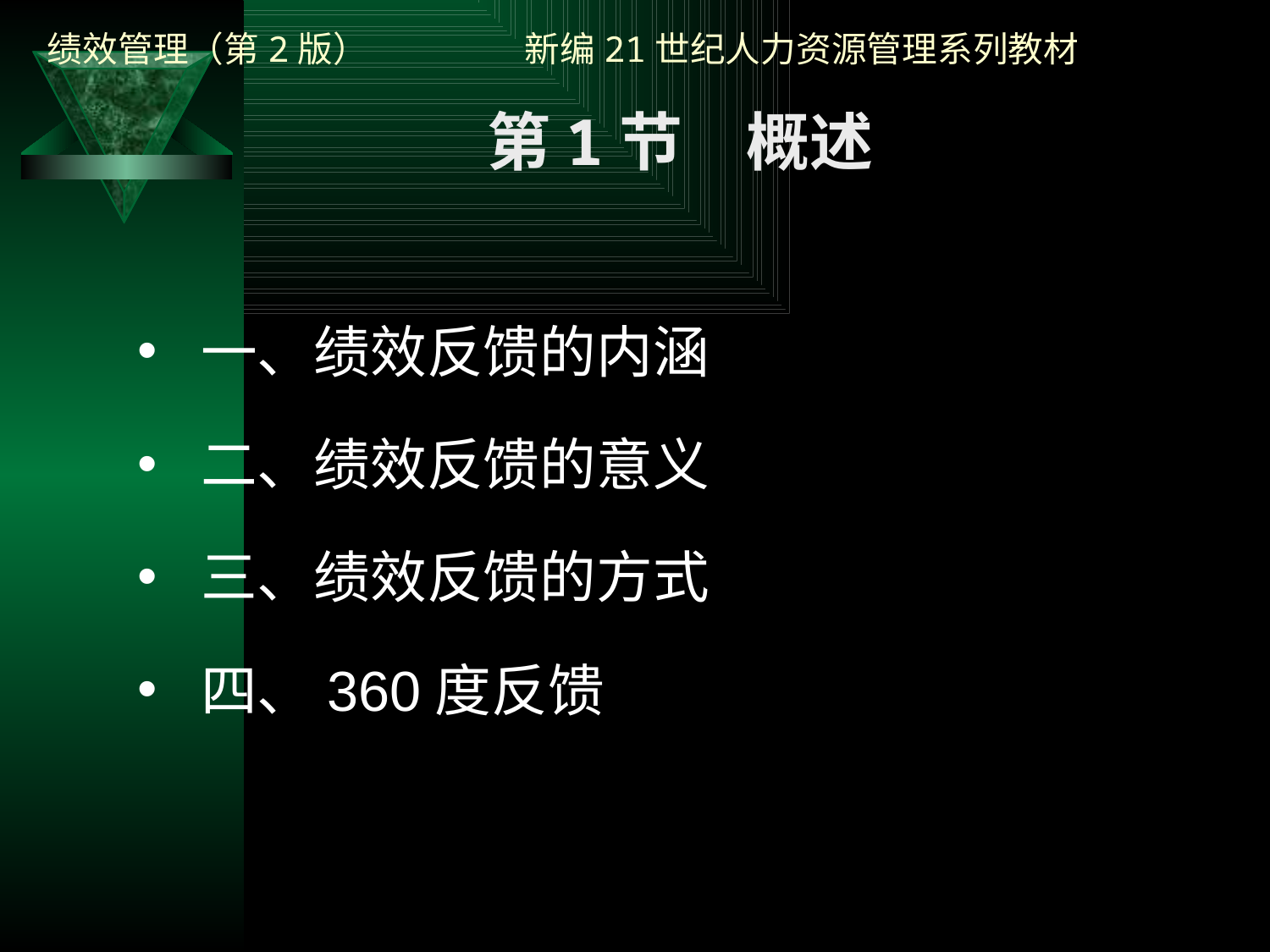

第1节　概述
一、绩效反馈的内涵
二、绩效反馈的意义
三、绩效反馈的方式
四、360度反馈